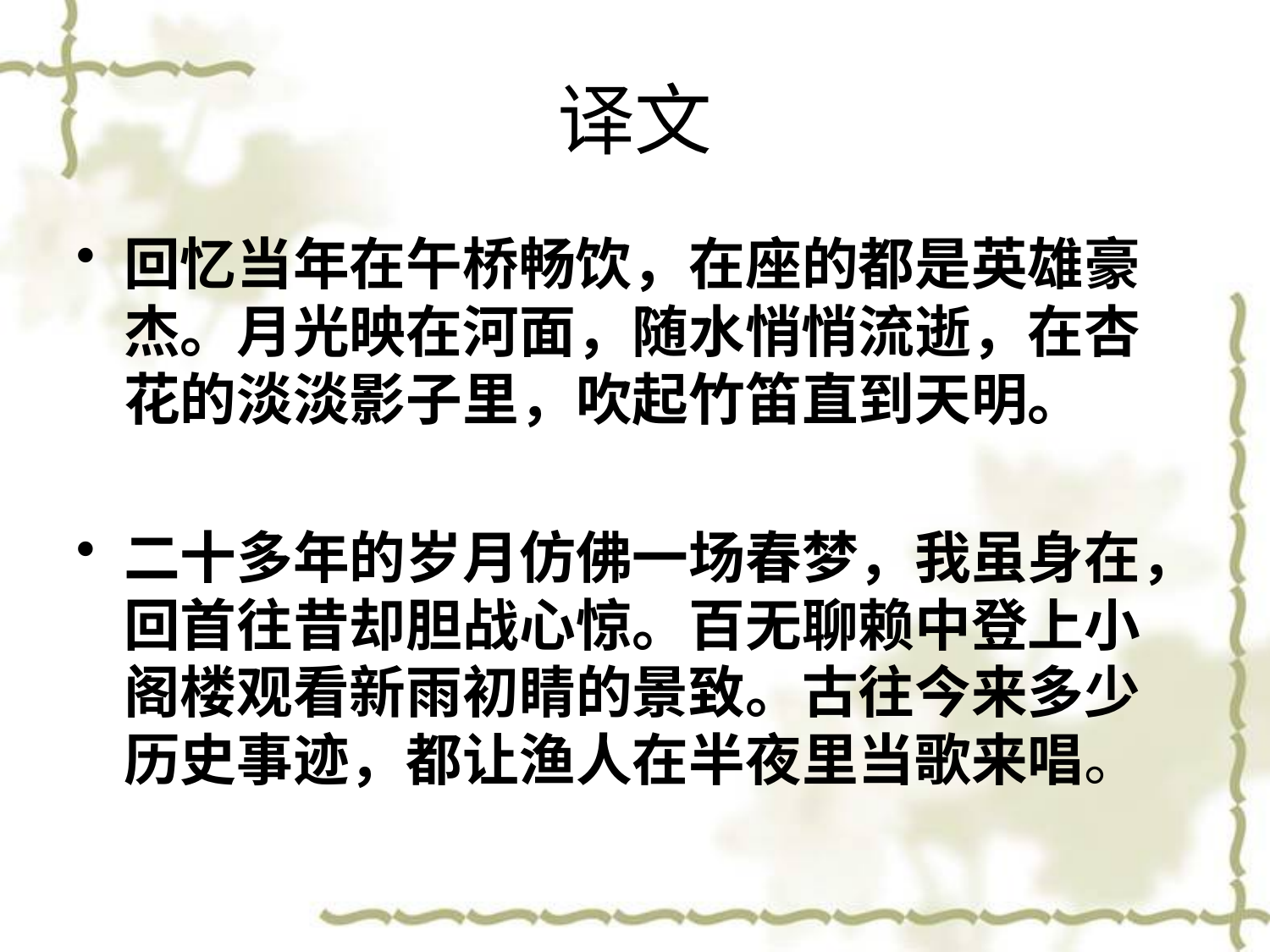

# 译文
回忆当年在午桥畅饮，在座的都是英雄豪杰。月光映在河面，随水悄悄流逝，在杏花的淡淡影子里，吹起竹笛直到天明。

二十多年的岁月仿佛一场春梦，我虽身在，回首往昔却胆战心惊。百无聊赖中登上小阁楼观看新雨初睛的景致。古往今来多少历史事迹，都让渔人在半夜里当歌来唱。